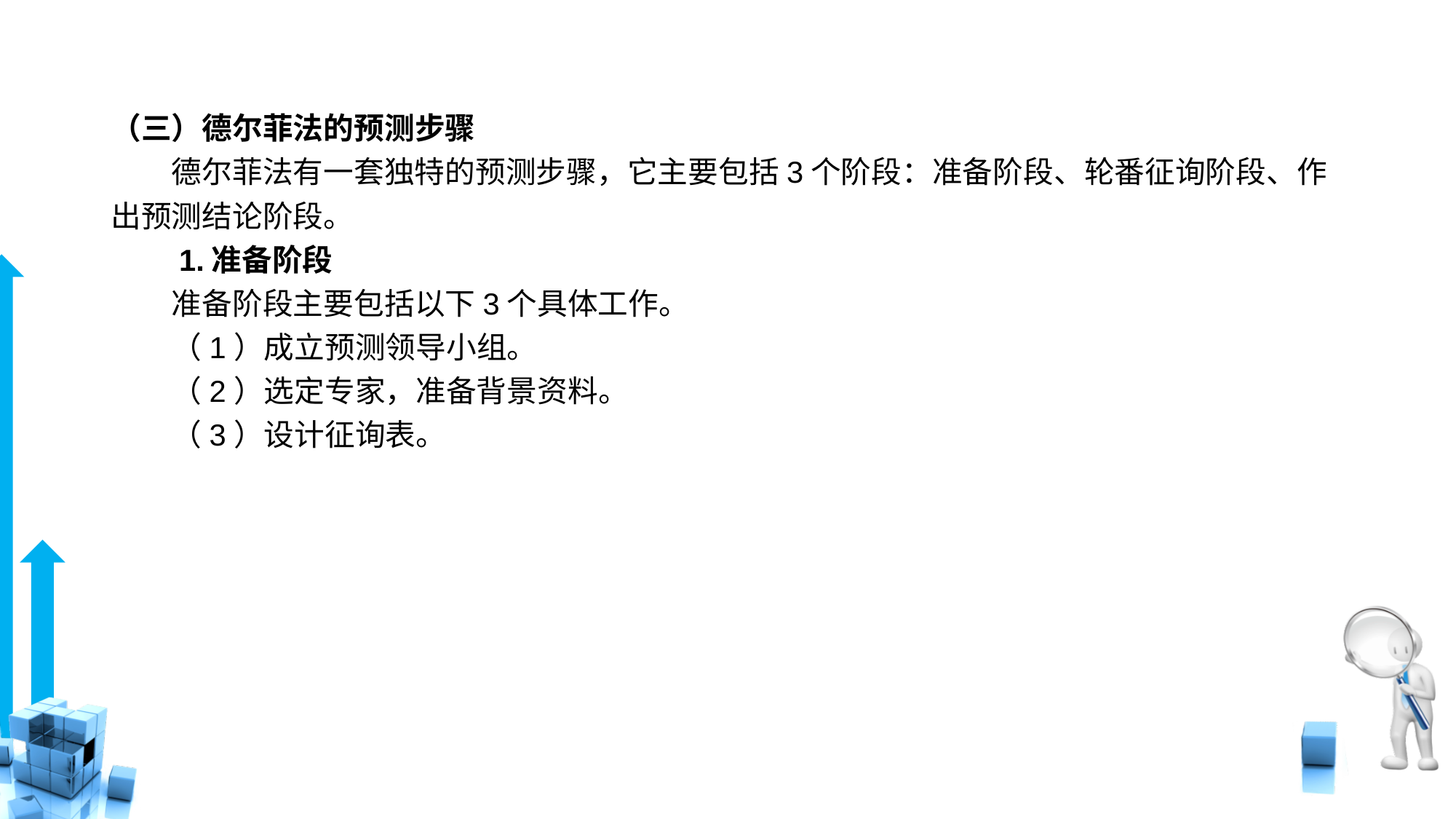

# （三）德尔菲法的预测步骤
　　德尔菲法有一套独特的预测步骤，它主要包括3个阶段：准备阶段、轮番征询阶段、作出预测结论阶段。
　　1.准备阶段
　　准备阶段主要包括以下3个具体工作。
　　（1）成立预测领导小组。
　　（2）选定专家，准备背景资料。
　　（3）设计征询表。